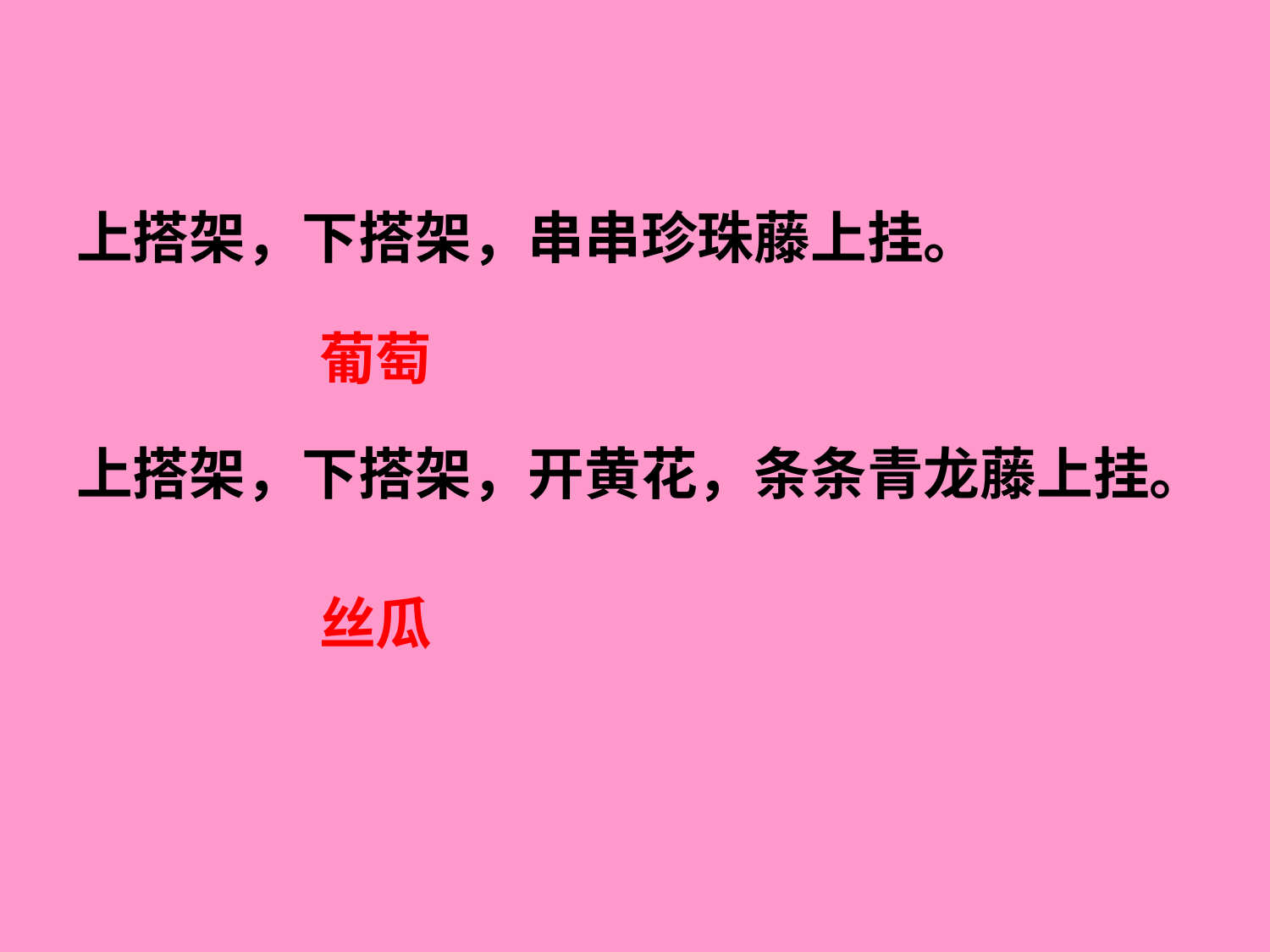

上搭架，下搭架，串串珍珠藤上挂。

上搭架，下搭架，开黄花，条条青龙藤上挂。

葡萄
丝瓜